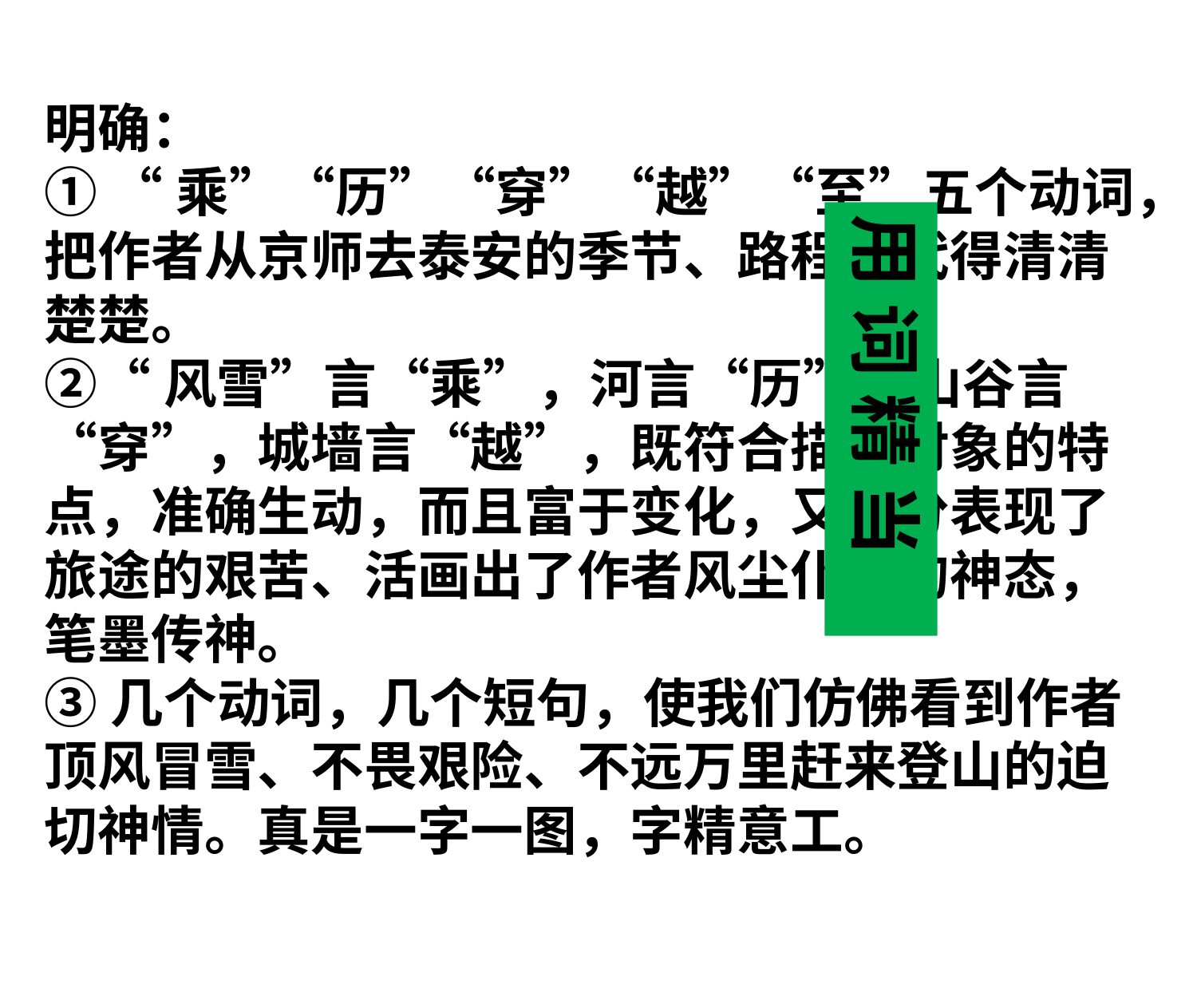

明确：
① “乘”“历”“穿”“越”“至”五个动词，把作者从京师去泰安的季节、路程交代得清清楚楚。
②“风雪”言“乘”，河言“历”，山谷言“穿”，城墙言“越”，既符合描写对象的特点，准确生动，而且富于变化，又充分表现了旅途的艰苦、活画出了作者风尘仆仆的神态，笔墨传神。
③几个动词，几个短句，使我们仿佛看到作者顶风冒雪、不畏艰险、不远万里赶来登山的迫切神情。真是一字一图，字精意工。
用 词 精 当